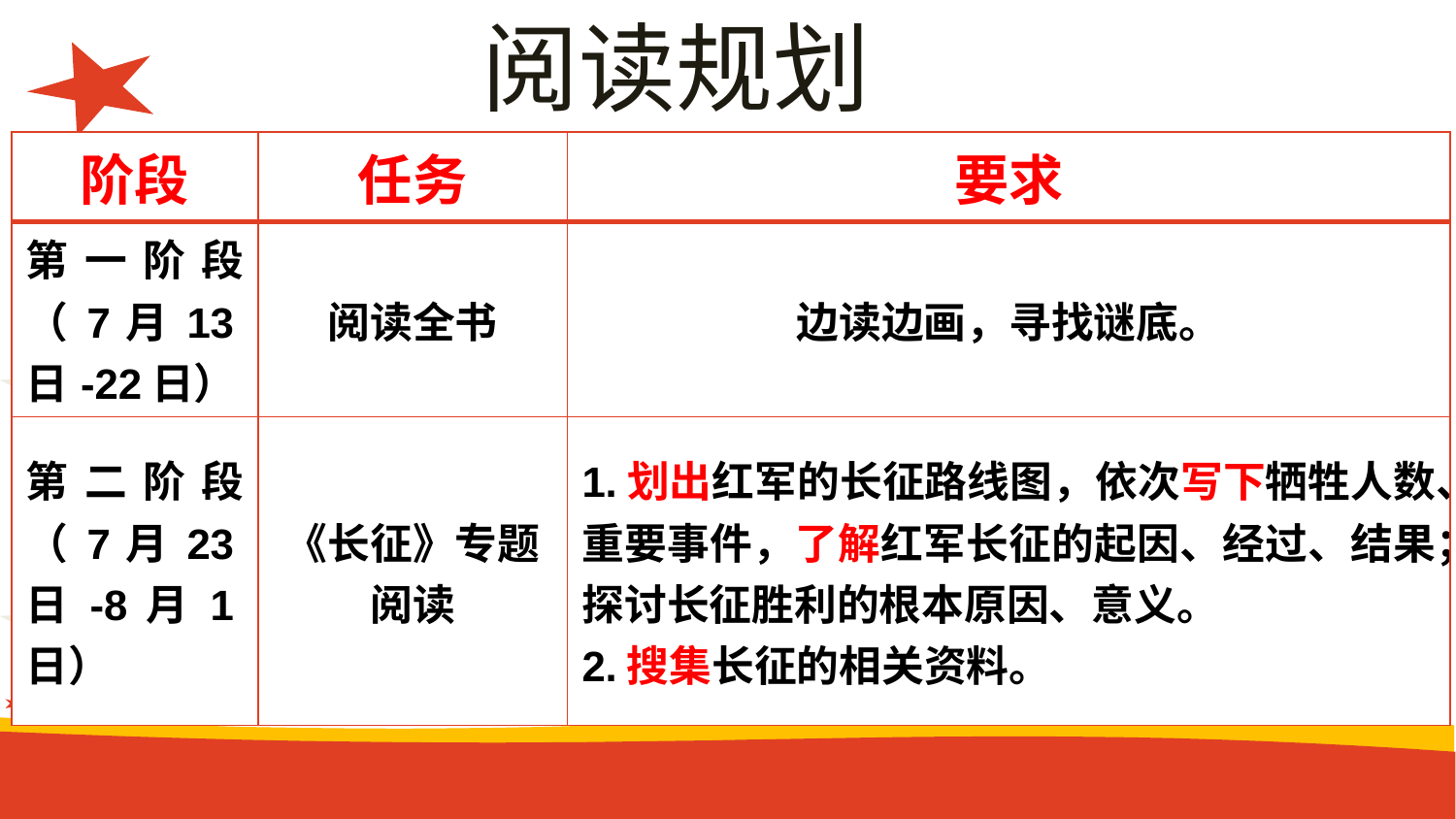

阅读规划
| 阶段 | 任务 | 要求 |
| --- | --- | --- |
| 第一阶段（7月13日-22日） | 阅读全书 | 边读边画，寻找谜底。 |
| 第二阶段（7月23日-8月1日） | 《长征》专题阅读 | 1.划出红军的长征路线图，依次写下牺牲人数、重要事件，了解红军长征的起因、经过、结果；探讨长征胜利的根本原因、意义。 2.搜集长征的相关资料。 |